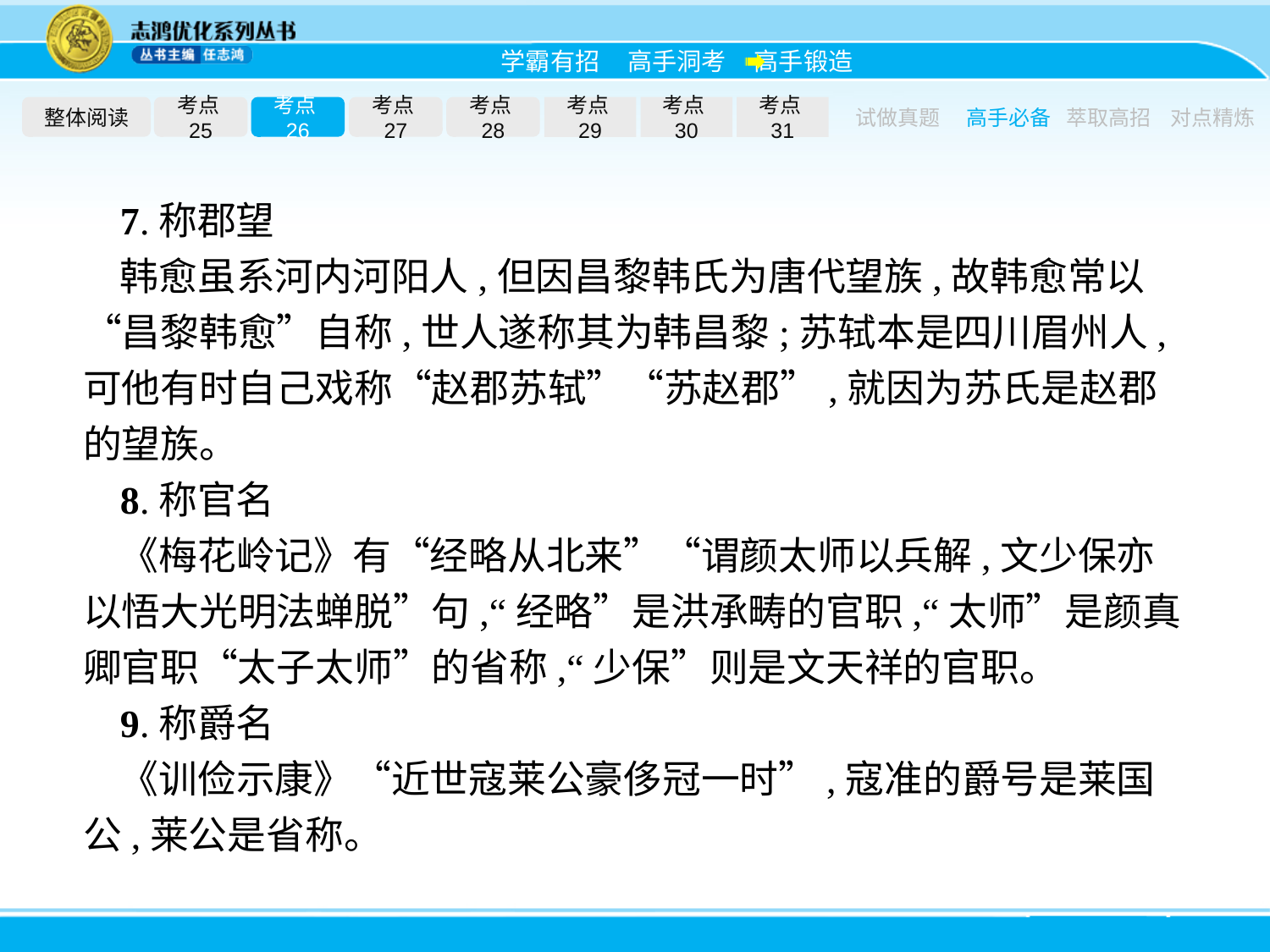

整体阅读
考点25
考点26
考点27
考点28
考点29
考点30
考点31
试做真题
高手必备
萃取高招
对点精炼
7.称郡望
韩愈虽系河内河阳人,但因昌黎韩氏为唐代望族,故韩愈常以“昌黎韩愈”自称,世人遂称其为韩昌黎;苏轼本是四川眉州人,可他有时自己戏称“赵郡苏轼”“苏赵郡”,就因为苏氏是赵郡的望族。
8.称官名
《梅花岭记》有“经略从北来”“谓颜太师以兵解,文少保亦以悟大光明法蝉脱”句,“经略”是洪承畴的官职,“太师”是颜真卿官职“太子太师”的省称,“少保”则是文天祥的官职。
9.称爵名
《训俭示康》“近世寇莱公豪侈冠一时”,寇准的爵号是莱国公,莱公是省称。